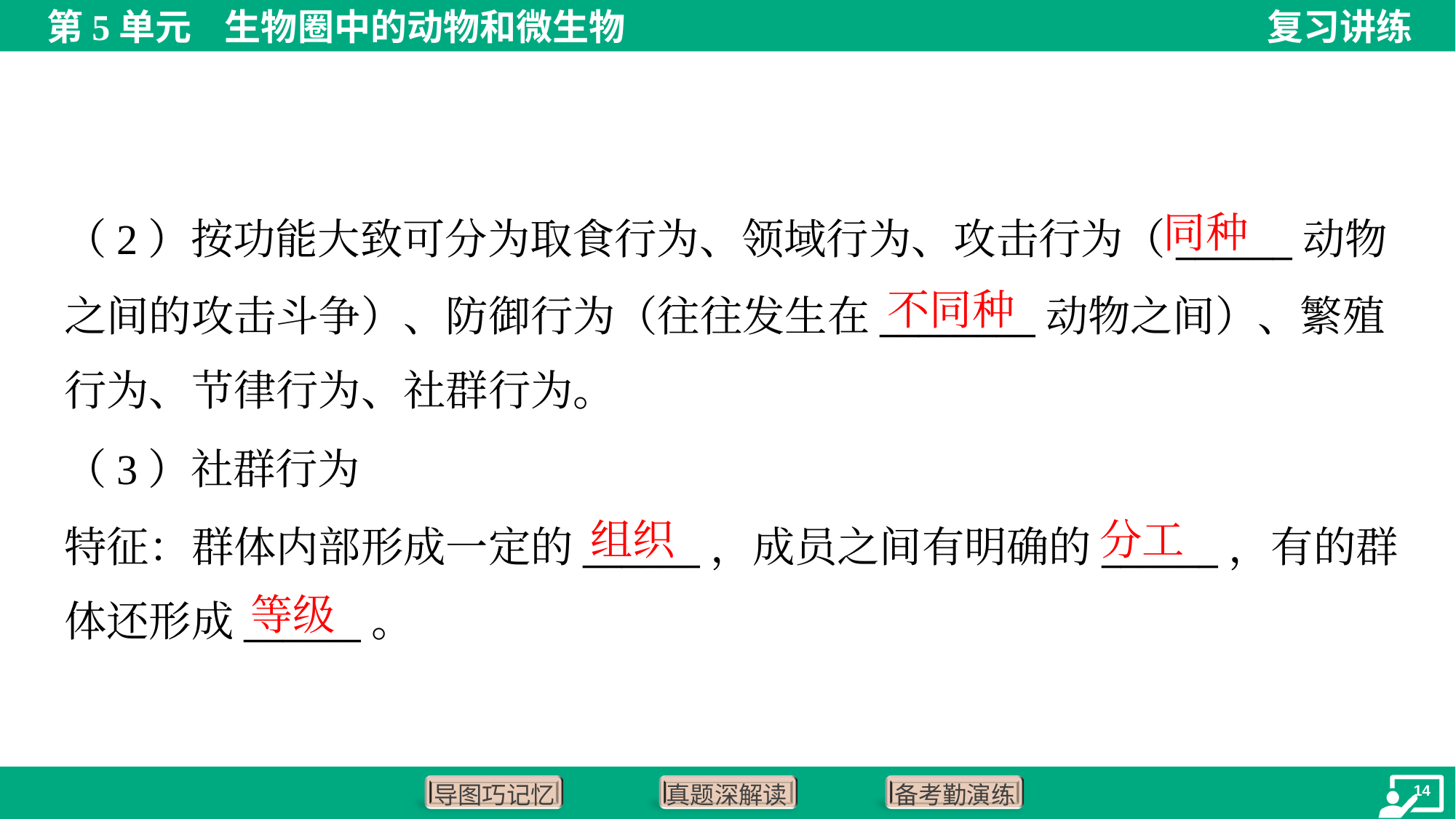

同种
（2）按功能大致可分为取食行为、领域行为、攻击行为（______动物
之间的攻击斗争）、防御行为（往往发生在________动物之间）、繁殖
行为、节律行为、社群行为。
不同种
（3）社群行为
特征：群体内部形成一定的______，成员之间有明确的______，有的群
体还形成______。
组织
分工
等级